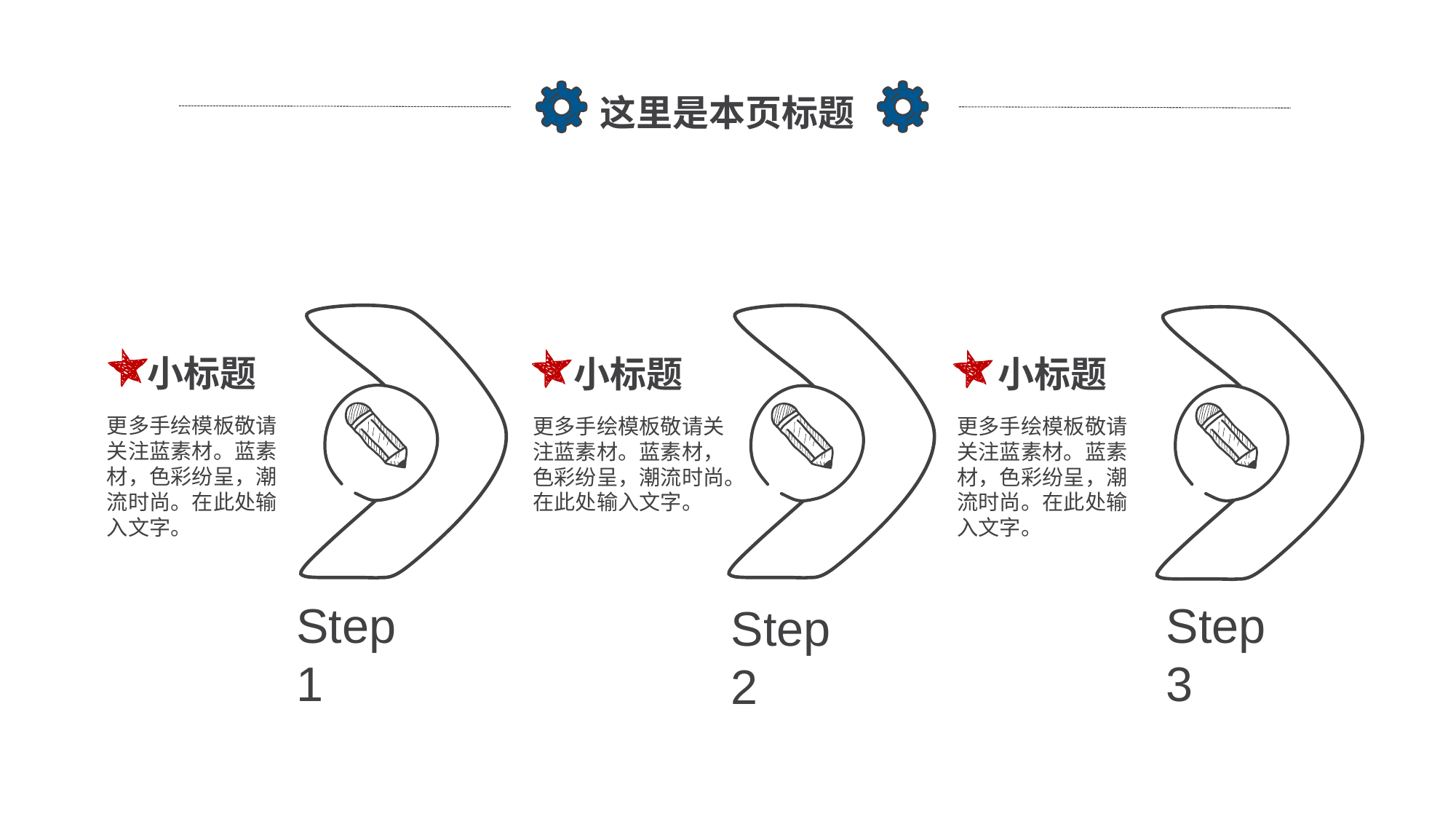

这里是本页标题

小标题
小标题
小标题

更多手绘模板敬请关注蓝素材。蓝素材，色彩纷呈，潮流时尚。在此处输入文字。
更多手绘模板敬请关注蓝素材。蓝素材，色彩纷呈，潮流时尚。在此处输入文字。
更多手绘模板敬请关注蓝素材。蓝素材，色彩纷呈，潮流时尚。在此处输入文字。
Step 1
Step 3
Step 2